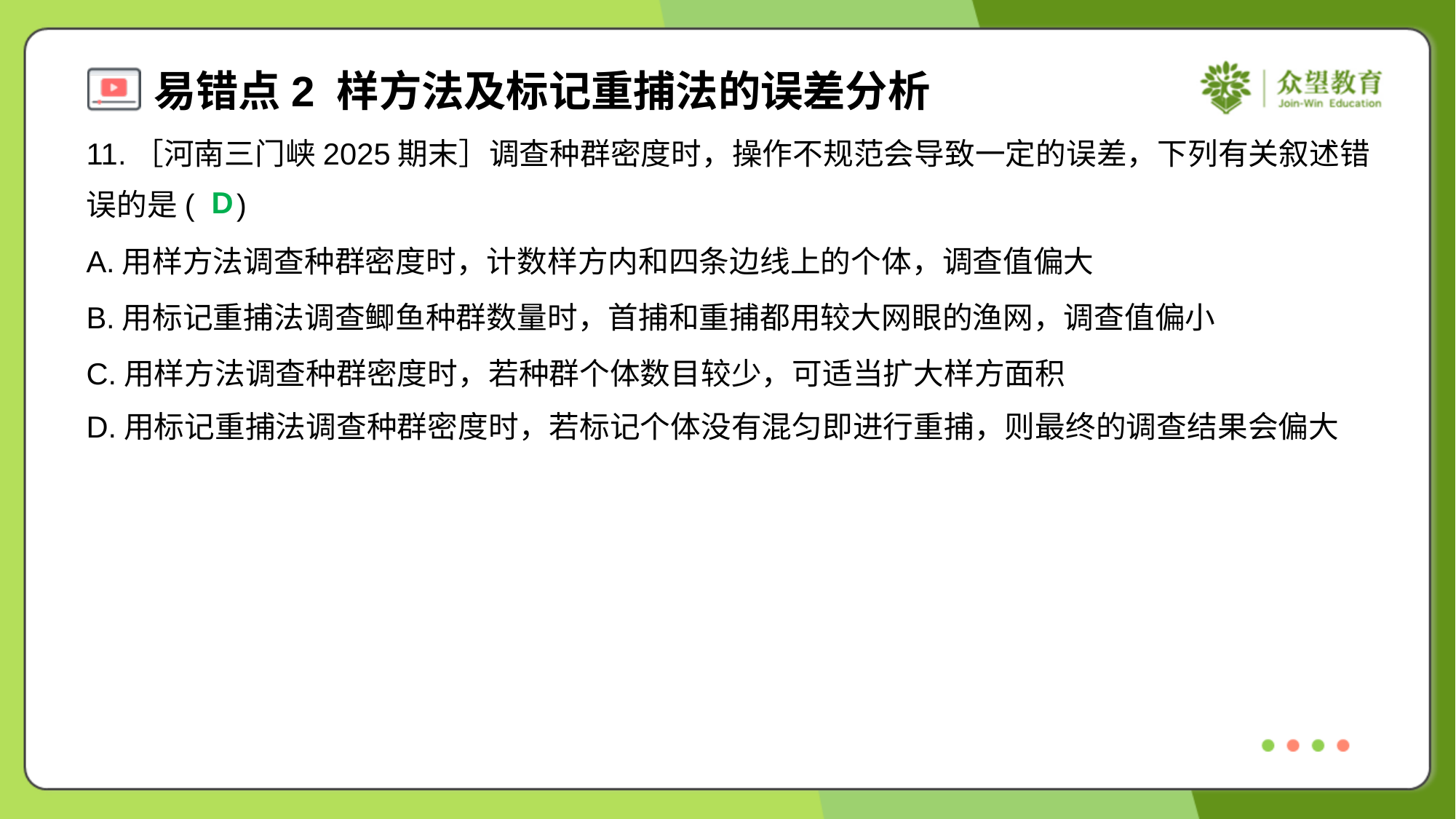

11.［河南三门峡2025期末］调查种群密度时，操作不规范会导致一定的误差，下列有关叙述错
误的是(     )
D
A.用样方法调查种群密度时，计数样方内和四条边线上的个体，调查值偏大
B.用标记重捕法调查鲫鱼种群数量时，首捕和重捕都用较大网眼的渔网，调查值偏小
C.用样方法调查种群密度时，若种群个体数目较少，可适当扩大样方面积
D.用标记重捕法调查种群密度时，若标记个体没有混匀即进行重捕，则最终的调查结果会偏大